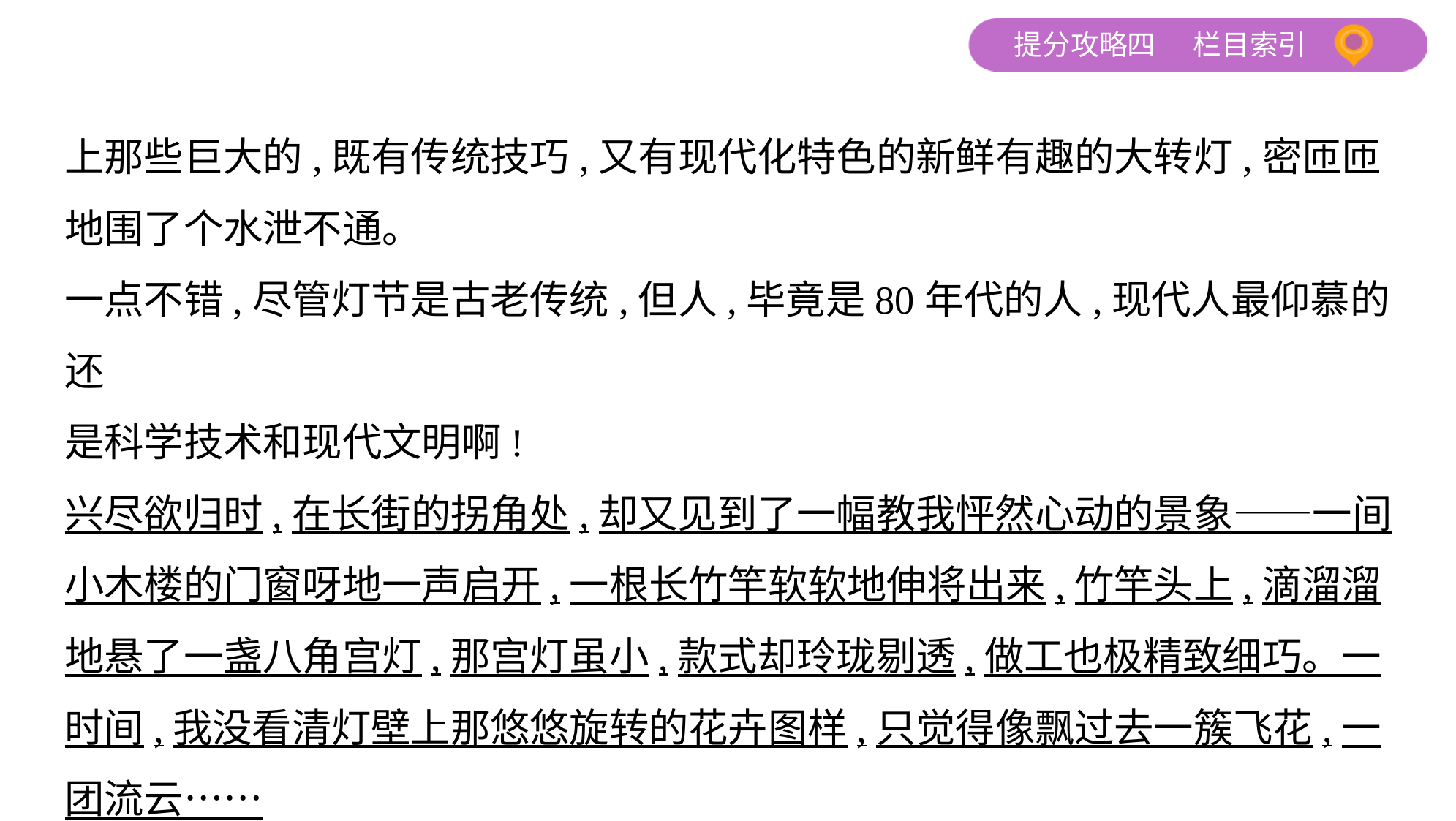

上那些巨大的,既有传统技巧,又有现代化特色的新鲜有趣的大转灯,密匝匝
地围了个水泄不通。
一点不错,尽管灯节是古老传统,但人,毕竟是80年代的人,现代人最仰慕的还
是科学技术和现代文明啊!
兴尽欲归时,在长街的拐角处,却又见到了一幅教我怦然心动的景象——一间
小木楼的门窗呀地一声启开,一根长竹竿软软地伸将出来,竹竿头上,滴溜溜
地悬了一盏八角宫灯,那宫灯虽小,款式却玲珑剔透,做工也极精致细巧。一
时间,我没看清灯壁上那悠悠旋转的花卉图样,只觉得像飘过去一簇飞花,一
团流云……